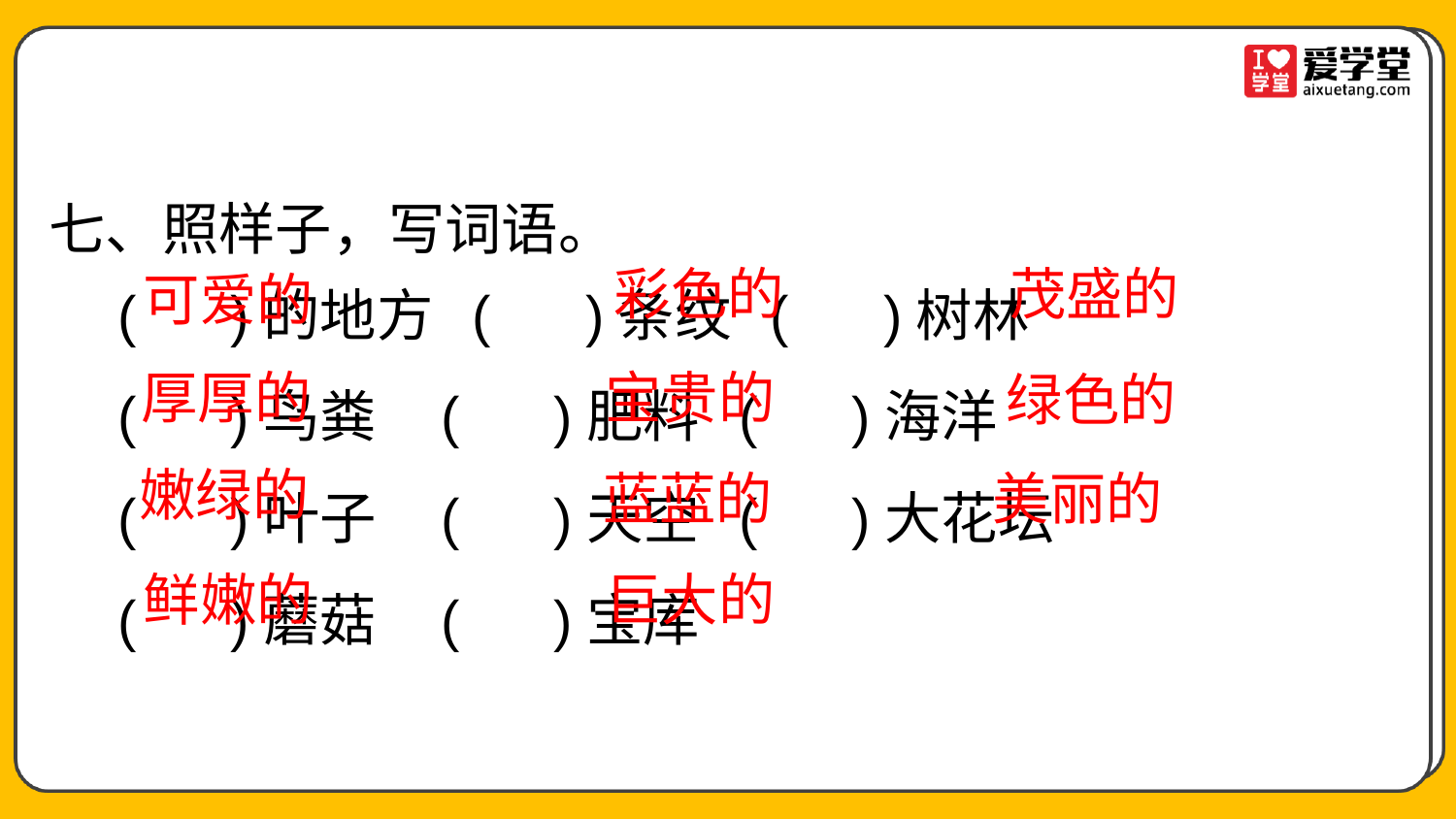

七、照样子，写词语。
(      )的地方  (      )条纹  (      )树林
(      )鸟粪    (      )肥料  (      )海洋
(      )叶子    (      )天空  (      )大花坛
(      )蘑菇    (      )宝库
彩色的
茂盛的
可爱的
厚厚的
宝贵的
绿色的
嫩绿的
蓝蓝的
美丽的
鲜嫩的
巨大的